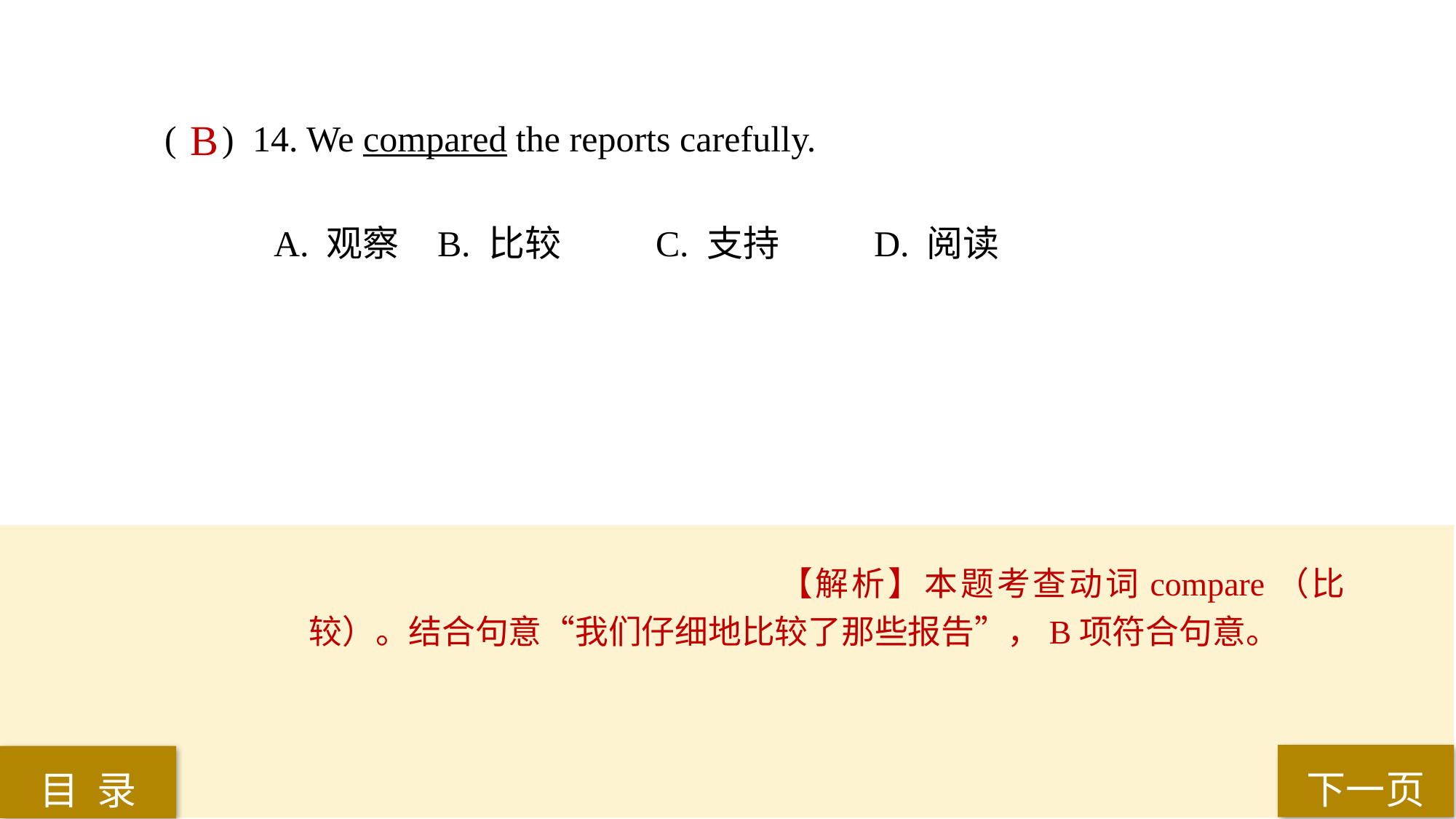

(     )  14. We compared the reports carefully.

A. 观察 	B. 比较 	C. 支持 	D. 阅读
B
【解析】本题考查动词compare（比较）。结合句意“我们仔细地比较了那些报告”，B项符合句意。